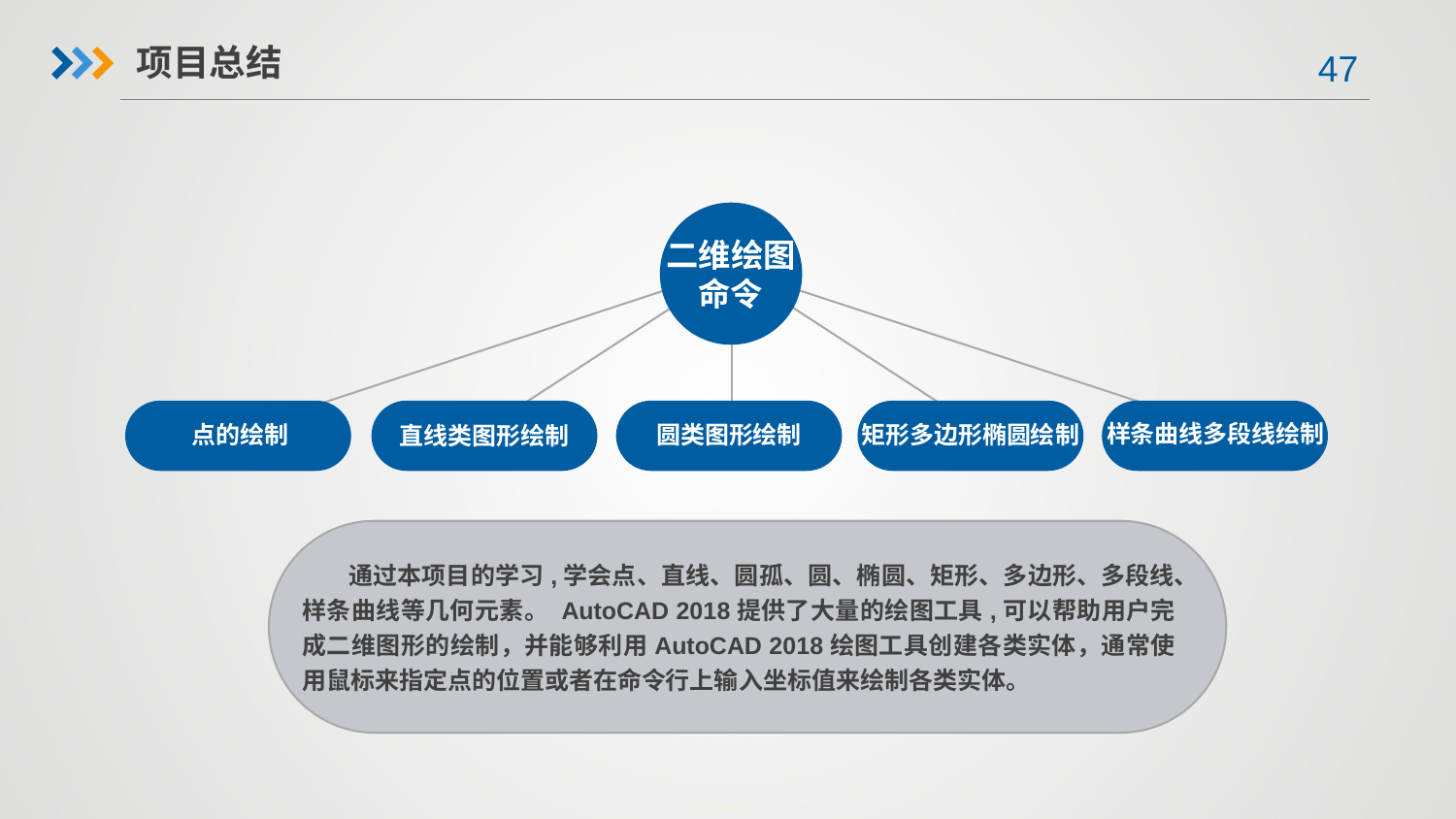

项目总结
二维绘图命令

样条曲线多段线绘制
点的绘制
直线类图形绘制
圆类图形绘制
矩形多边形椭圆绘制

       通过本项目的学习,学会点、直线、圆孤、圆、椭圆、矩形、多边形、多段线、样条曲线等几何元素。 AutoCAD 2018提供了大量的绘图工具,可以帮助用户完成二维图形的绘制，并能够利用AutoCAD 2018绘图工具创建各类实体，通常使用鼠标来指定点的位置或者在命令行上输入坐标值来绘制各类实体。